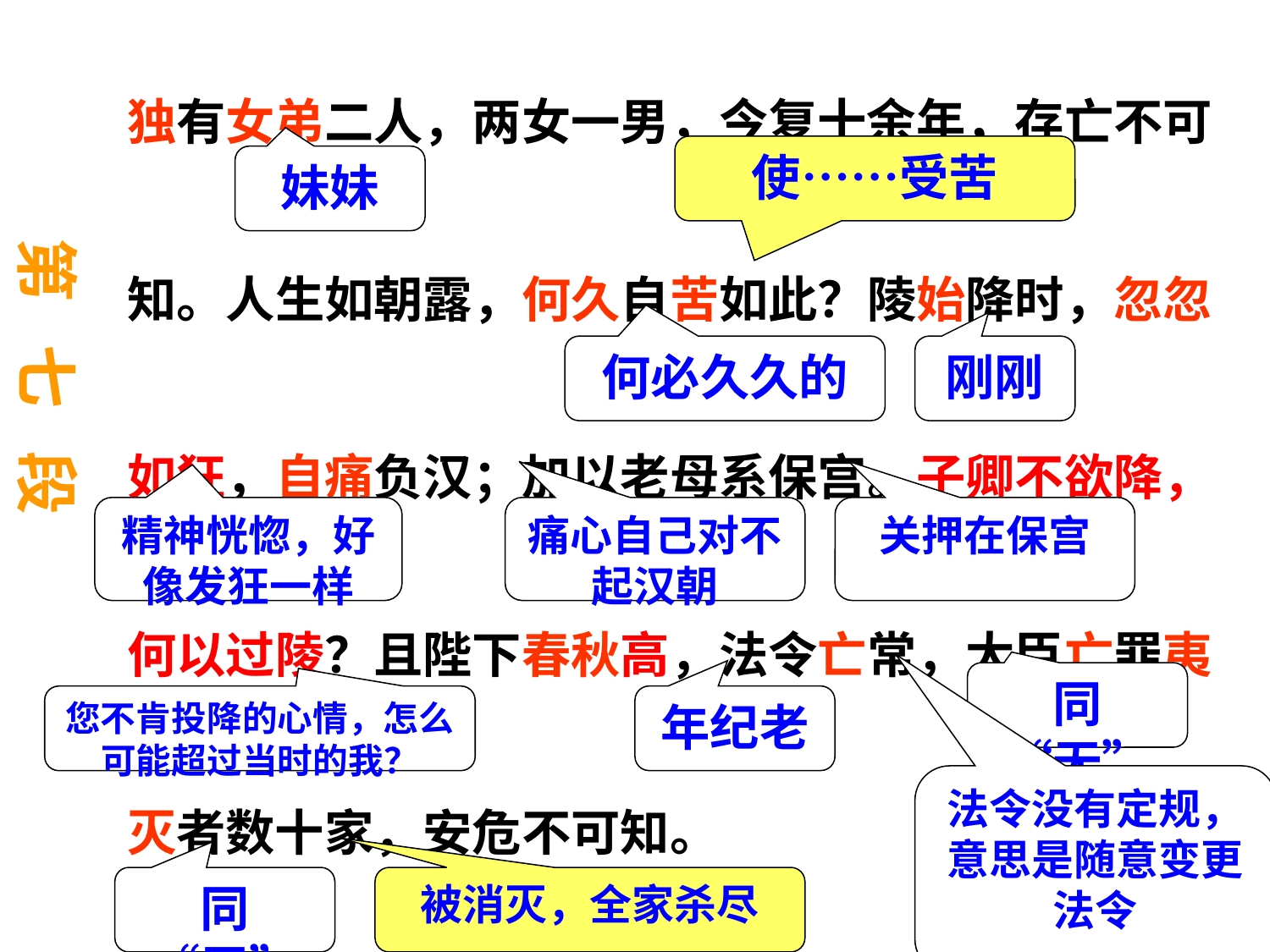

独有女弟二人，两女一男，今复十余年，存亡不可知。人生如朝露，何久自苦如此？陵始降时，忽忽如狂，自痛负汉；加以老母系保宫。子卿不欲降，何以过陵？且陛下春秋高，法令亡常，大臣亡罪夷灭者数十家，安危不可知。
使……受苦
妹妹
第   七   段
何必久久的
刚刚
精神恍惚，好像发狂一样
痛心自己对不起汉朝
关押在保宫
同“无”
年纪老
您不肯投降的心情，怎么可能超过当时的我？
法令没有定规，意思是随意变更法令
同“无”
被消灭，全家杀尽